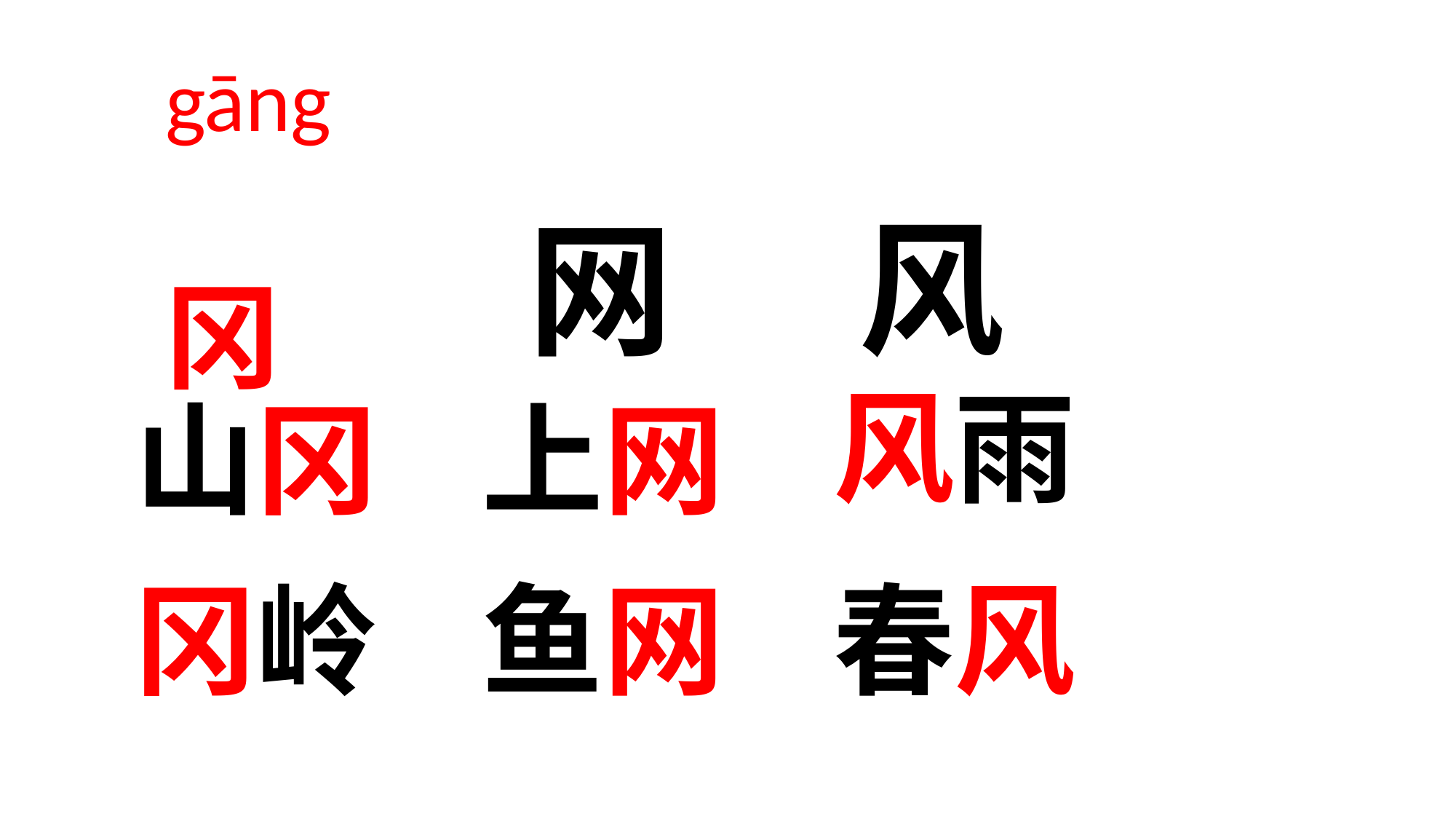

# gāng 冈
网
风
风雨
山冈
上网
冈岭
鱼网
春风